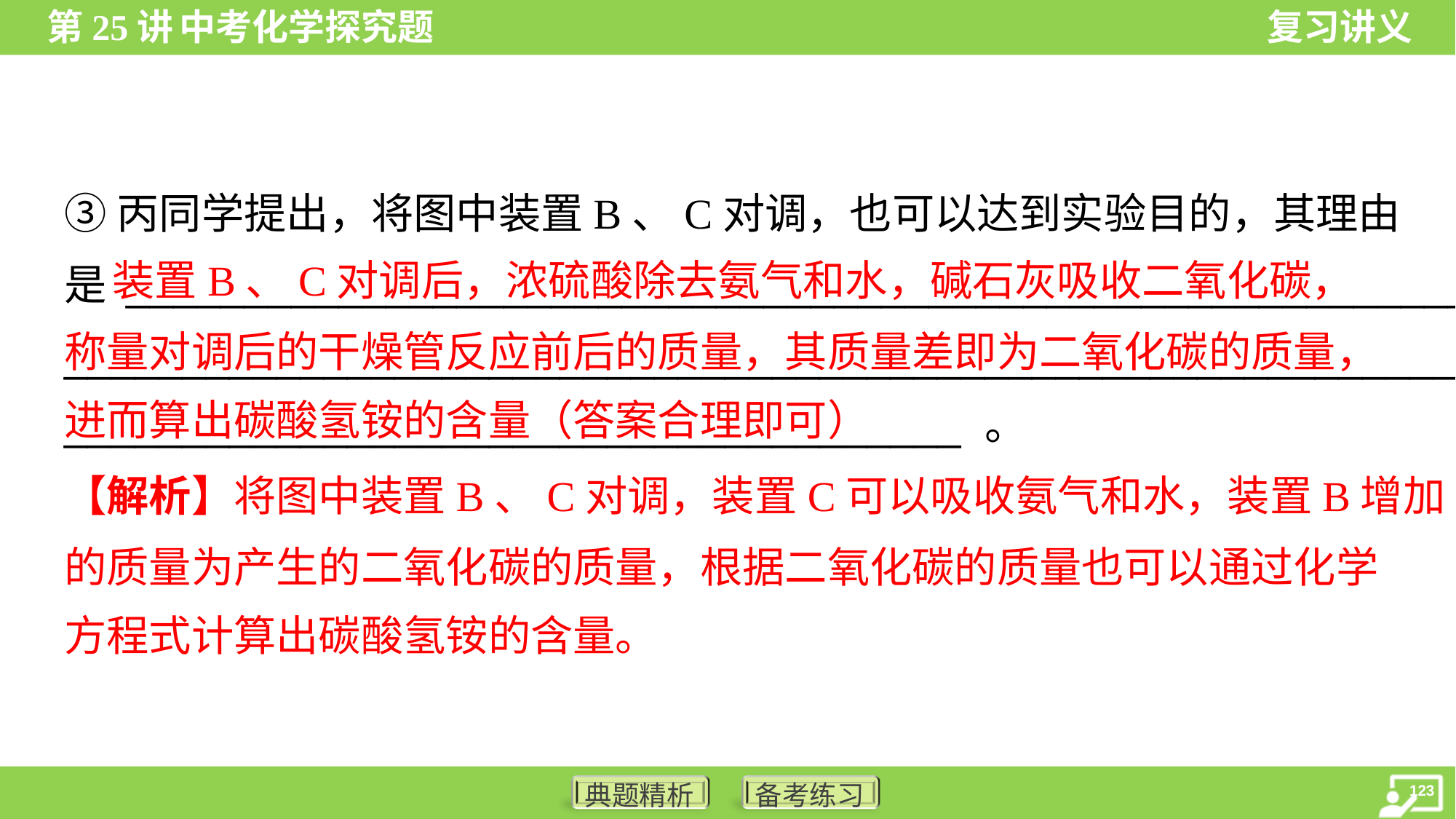

③丙同学提出，将图中装置B、C对调，也可以达到实验目的，其理由
是 ___________________________________________________________
______________________________________________________________
______________________________________ 。
    装置B、C对调后，浓硫酸除去氨气和水，碱石灰吸收二氧化碳，
称量对调后的干燥管反应前后的质量，其质量差即为二氧化碳的质量，
进而算出碳酸氢铵的含量（答案合理即可）
【解析】将图中装置B、C对调，装置C可以吸收氨气和水，装置B增加
的质量为产生的二氧化碳的质量，根据二氧化碳的质量也可以通过化学
方程式计算出碳酸氢铵的含量。